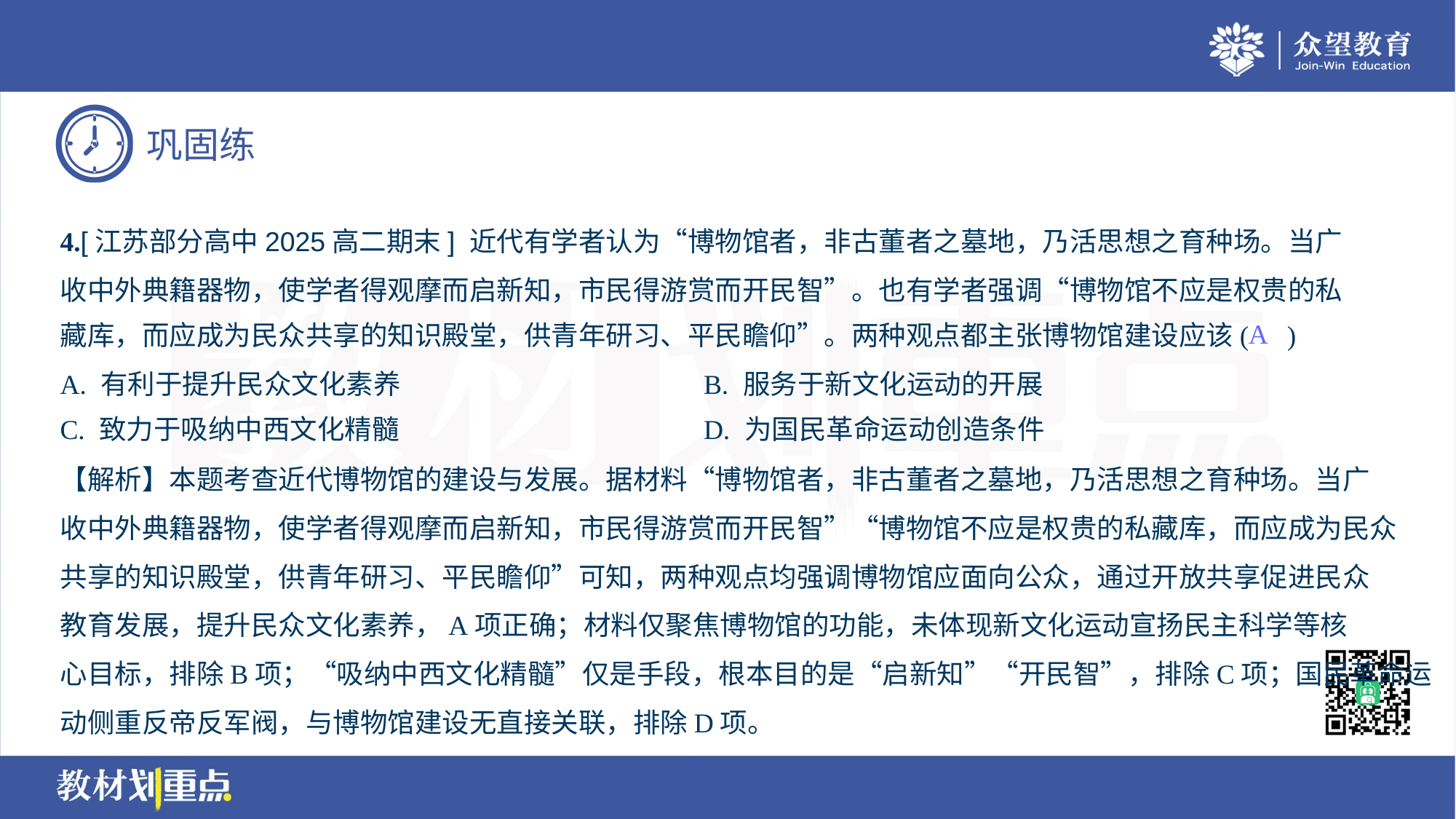

4.[江苏部分高中2025高二期末] 近代有学者认为“博物馆者，非古董者之墓地，乃活思想之育种场。当广
收中外典籍器物，使学者得观摩而启新知，市民得游赏而开民智”。也有学者强调“博物馆不应是权贵的私
藏库，而应成为民众共享的知识殿堂，供青年研习、平民瞻仰”。两种观点都主张博物馆建设应该(     )
A
A. 有利于提升民众文化素养	B. 服务于新文化运动的开展
C. 致力于吸纳中西文化精髓	D. 为国民革命运动创造条件
【解析】本题考查近代博物馆的建设与发展。据材料“博物馆者，非古董者之墓地，乃活思想之育种场。当广
收中外典籍器物，使学者得观摩而启新知，市民得游赏而开民智”“博物馆不应是权贵的私藏库，而应成为民众
共享的知识殿堂，供青年研习、平民瞻仰”可知，两种观点均强调博物馆应面向公众，通过开放共享促进民众
教育发展，提升民众文化素养，A项正确；材料仅聚焦博物馆的功能，未体现新文化运动宣扬民主科学等核
心目标，排除B项；“吸纳中西文化精髓”仅是手段，根本目的是“启新知”“开民智”，排除C项；国民革命运
动侧重反帝反军阀，与博物馆建设无直接关联，排除D项。